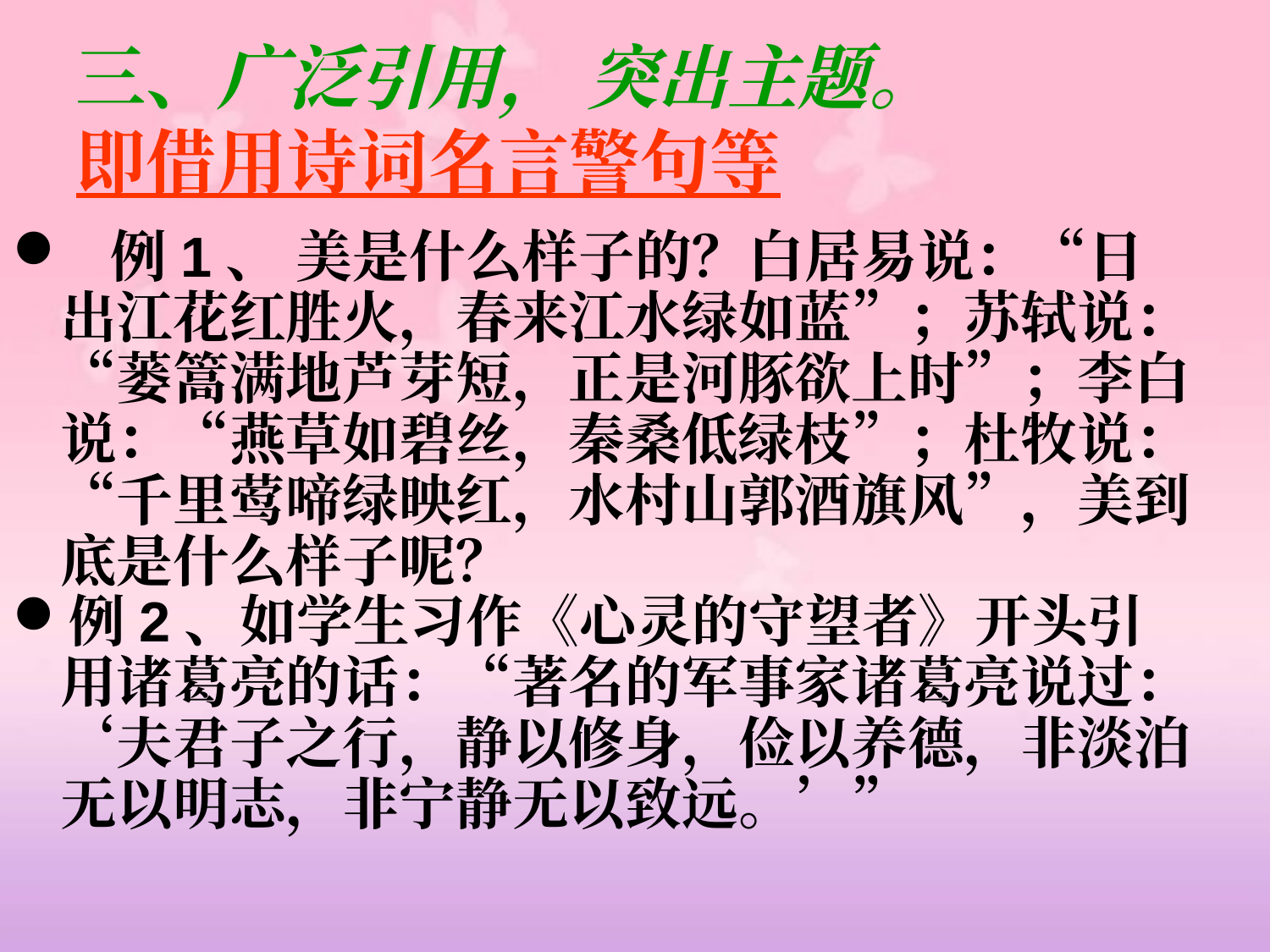

# 三、广泛引用， 突出主题。 即借用诗词名言警句等
  例1、 美是什么样子的？白居易说：“日出江花红胜火，春来江水绿如蓝”；苏轼说：“蒌篙满地芦芽短，正是河豚欲上时”；李白说：“燕草如碧丝，秦桑低绿枝”；杜牧说：“千里莺啼绿映红，水村山郭酒旗风”，美到底是什么样子呢？
例2、如学生习作《心灵的守望者》开头引用诸葛亮的话：“著名的军事家诸葛亮说过：‘夫君子之行，静以修身，俭以养德，非淡泊无以明志，非宁静无以致远。’”